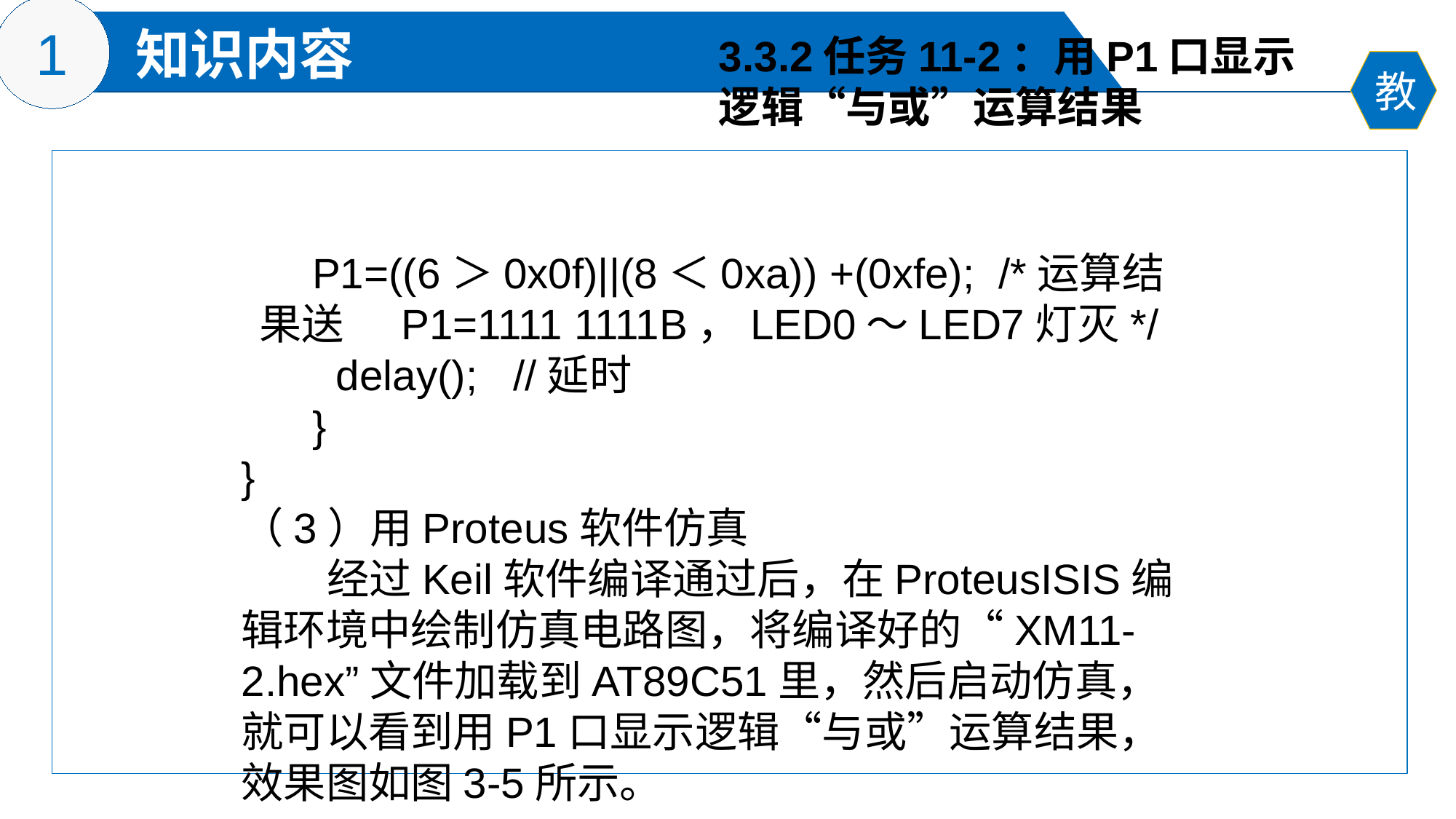

3.3.2任务11-2：用P1口显示
逻辑“与或”运算结果
     P1=((6＞0x0f)||(8＜0xa)) +(0xfe);  /*运算结果送     P1=1111 1111B，LED0～LED7灯灭*/
        delay();   //延时
      }
}
（3）用Proteus软件仿真
        经过Keil软件编译通过后，在ProteusISIS编辑环境中绘制仿真电路图，将编译好的“XM11-2.hex”文件加载到AT89C51里，然后启动仿真，就可以看到用P1口显示逻辑“与或”运算结果，效果图如图3-5所示。